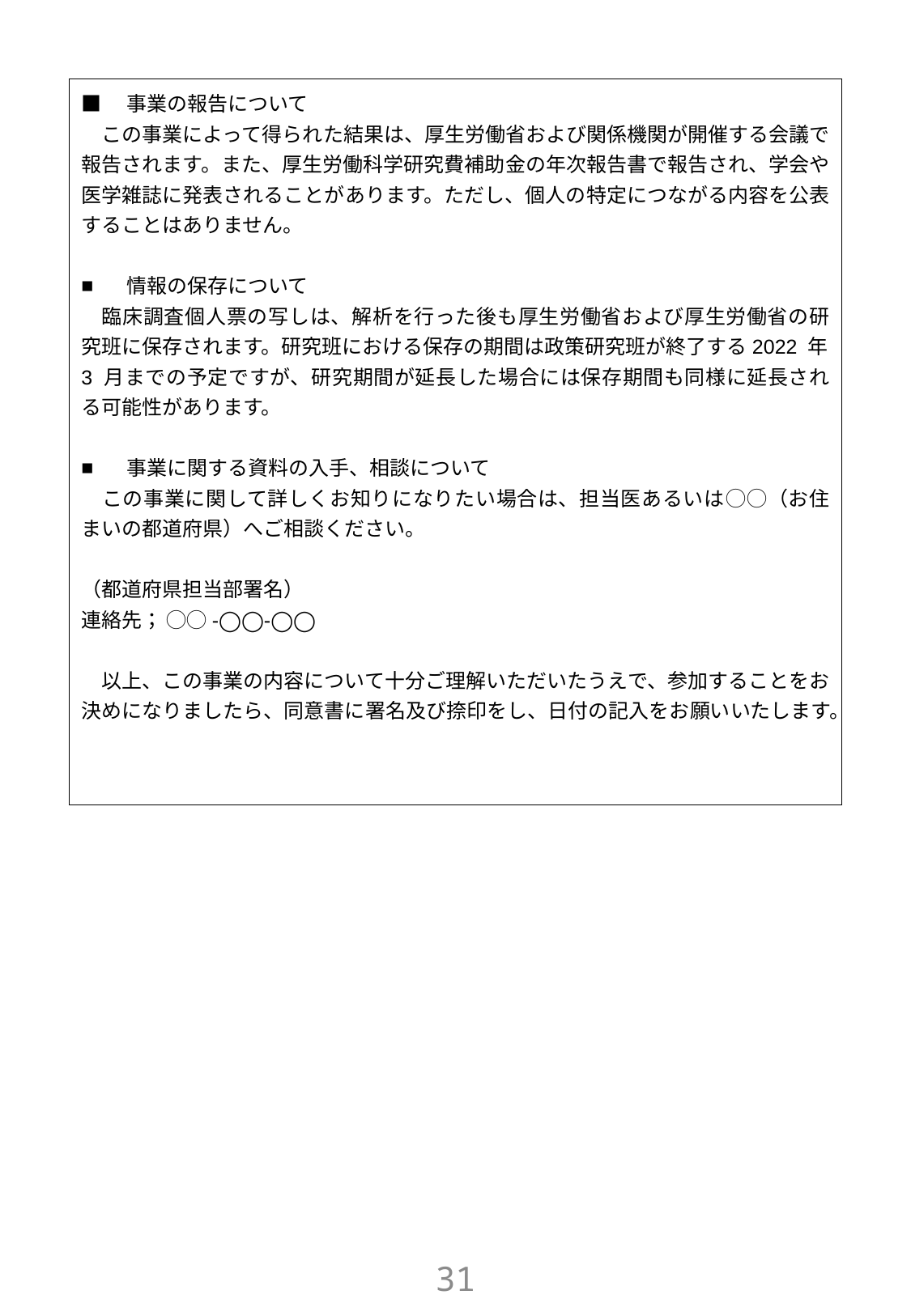

■　事業の報告について
　この事業によって得られた結果は、厚生労働省および関係機関が開催する会議で報告されます。また、厚生労働科学研究費補助金の年次報告書で報告され、学会や医学雑誌に発表されることがあります。ただし、個人の特定につながる内容を公表することはありません。

情報の保存について
　臨床調査個人票の写しは、解析を行った後も厚生労働省および厚生労働省の研究班に保存されます。研究班における保存の期間は政策研究班が終了する2022 年3 月までの予定ですが、研究期間が延長した場合には保存期間も同様に延長される可能性があります。

事業に関する資料の入手、相談について
　この事業に関して詳しくお知りになりたい場合は、担当医あるいは◯◯（お住まいの都道府県）へご相談ください。

（都道府県担当部署名）
連絡先； ◯◯-◯◯-◯◯

以上、この事業の内容について十分ご理解いただいたうえで、参加することをお決めになりましたら、同意書に署名及び捺印をし、日付の記入をお願いいたします。
31